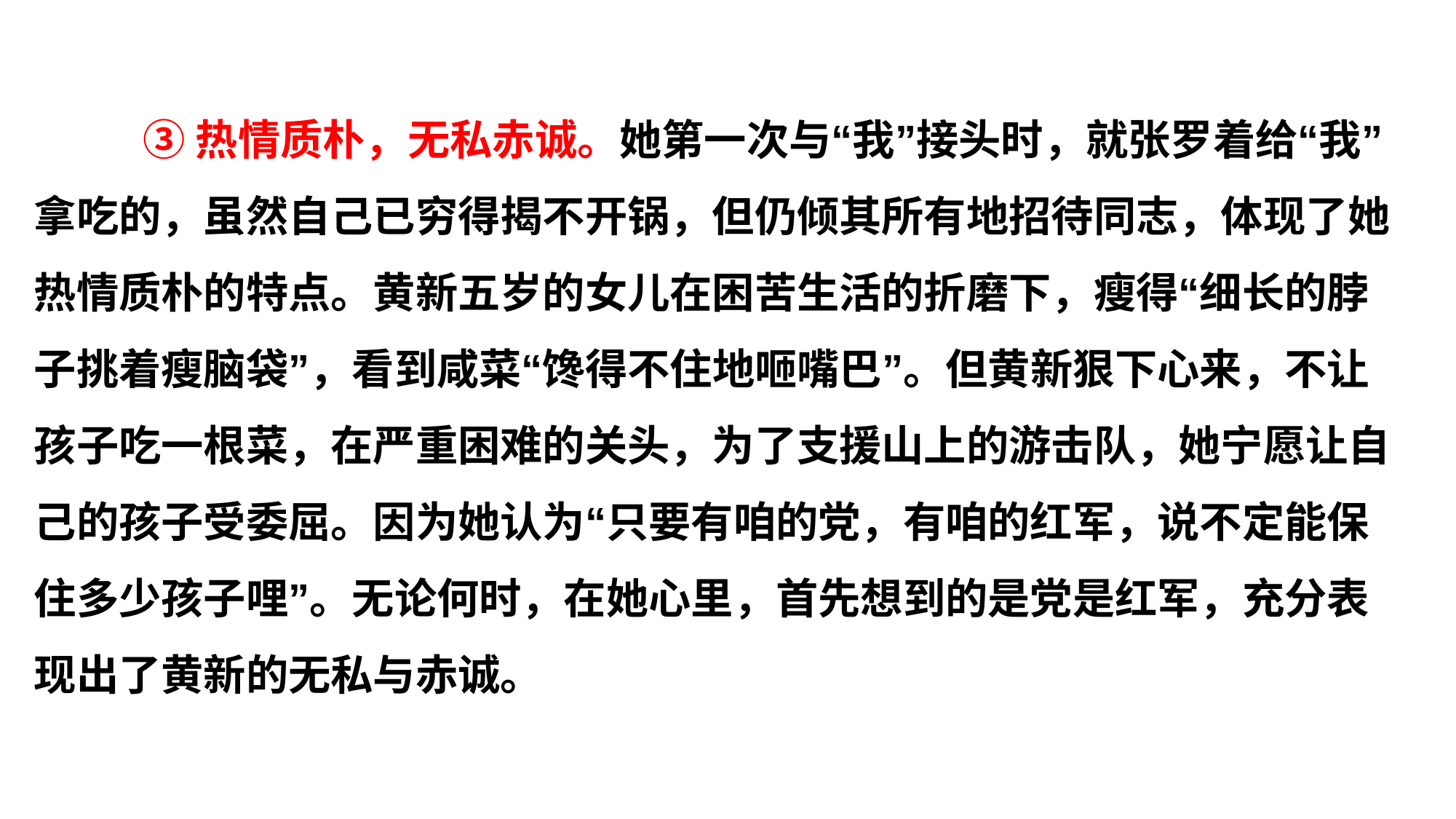

③热情质朴，无私赤诚。她第一次与“我”接头时，就张罗着给“我”拿吃的，虽然自己已穷得揭不开锅，但仍倾其所有地招待同志，体现了她热情质朴的特点。黄新五岁的女儿在困苦生活的折磨下，瘦得“细长的脖子挑着瘦脑袋”，看到咸菜“馋得不住地咂嘴巴”。但黄新狠下心来，不让孩子吃一根菜，在严重困难的关头，为了支援山上的游击队，她宁愿让自己的孩子受委屈。因为她认为“只要有咱的党，有咱的红军，说不定能保住多少孩子哩”。无论何时，在她心里，首先想到的是党是红军，充分表现出了黄新的无私与赤诚。